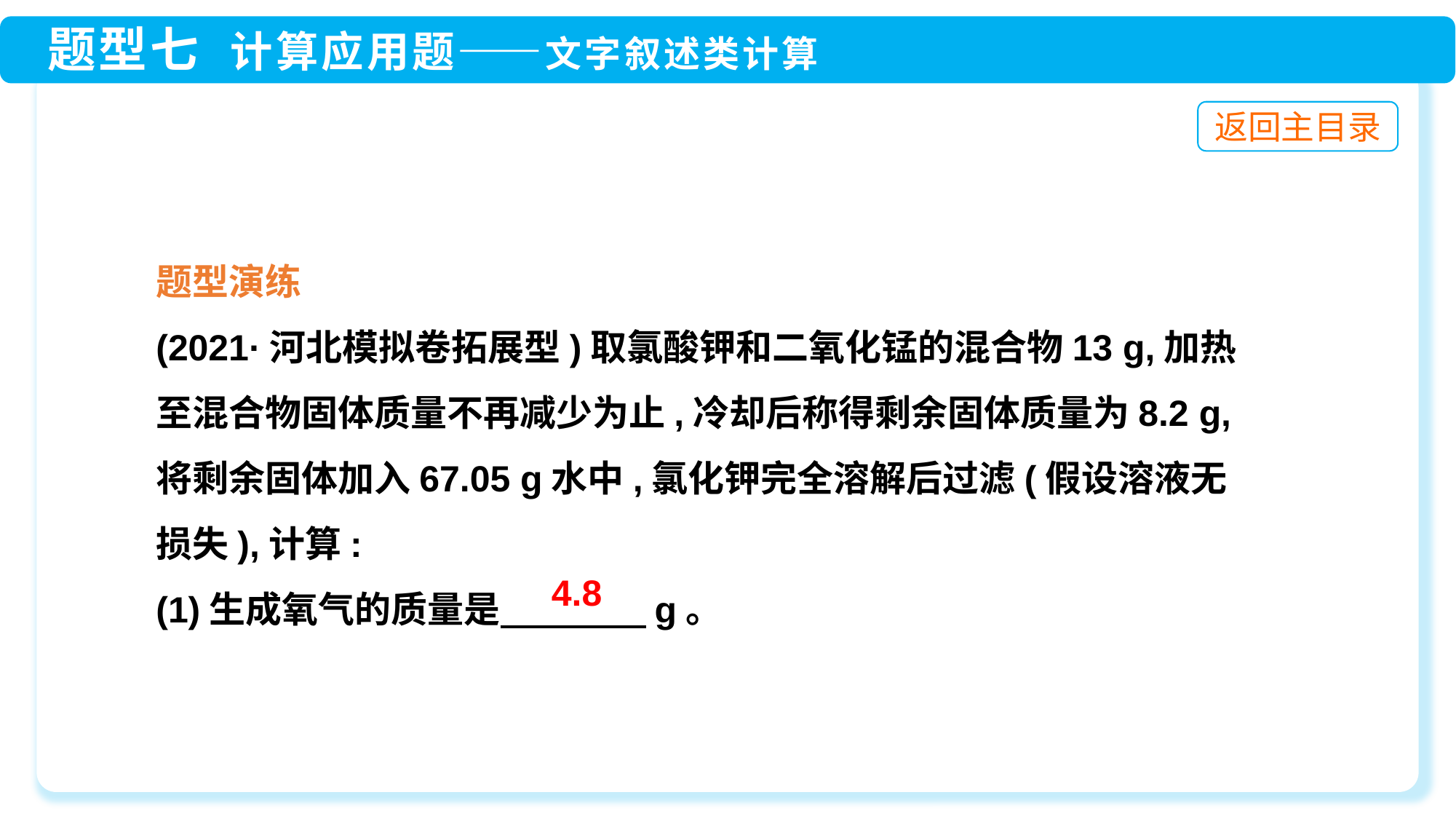

题型演练
(2021·河北模拟卷拓展型)取氯酸钾和二氧化锰的混合物13 g,加热至混合物固体质量不再减少为止,冷却后称得剩余固体质量为8.2 g,将剩余固体加入67.05 g水中,氯化钾完全溶解后过滤(假设溶液无损失),计算:
(1)生成氧气的质量是　　　　g。
4.8